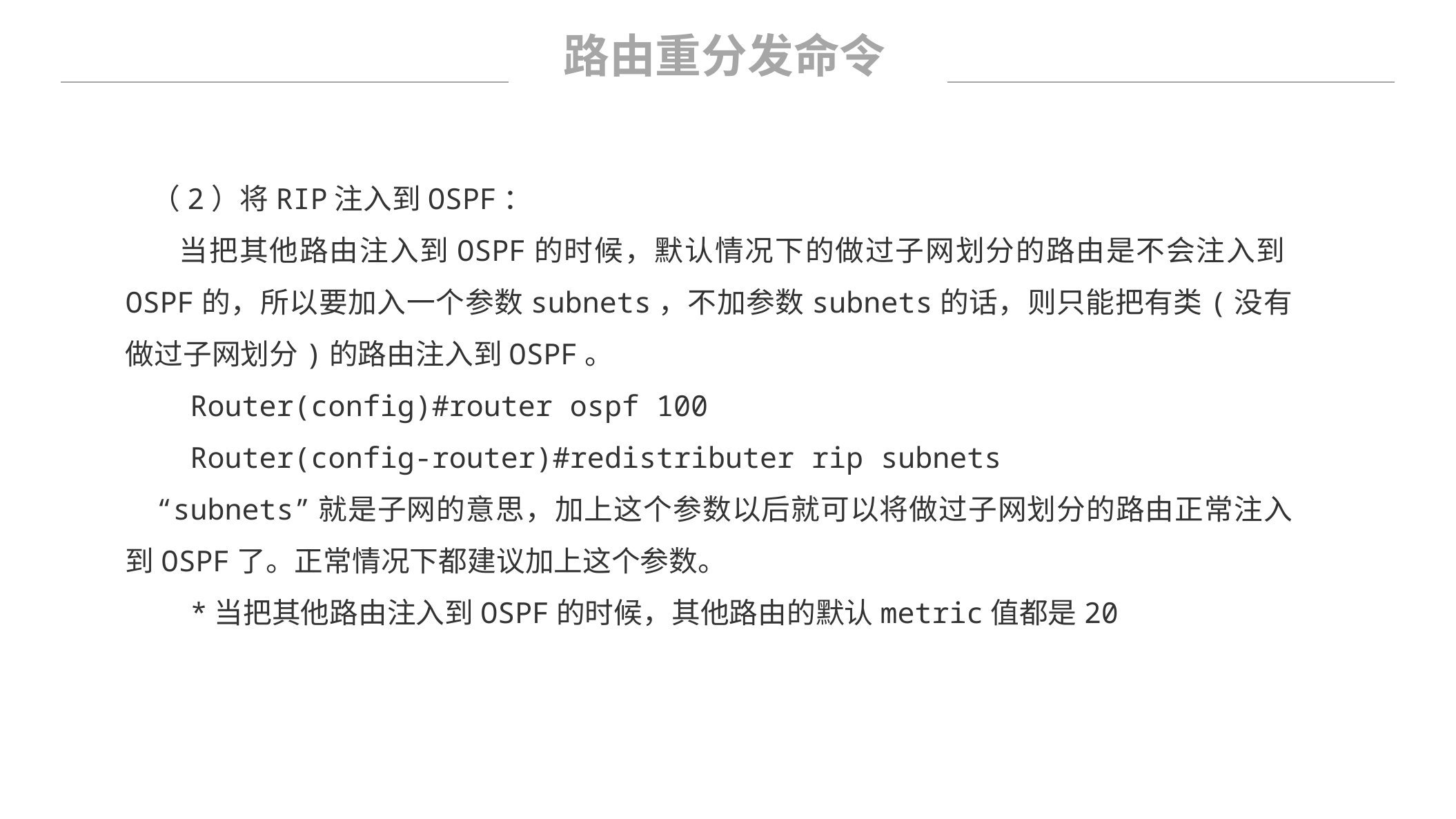

路由重分发命令
   （2）将RIP注入到OSPF：
  当把其他路由注入到OSPF的时候，默认情况下的做过子网划分的路由是不会注入到OSPF的，所以要加入一个参数subnets，不加参数subnets的话，则只能把有类(没有做过子网划分)的路由注入到OSPF。
  Router(config)#router ospf 100
  Router(config-router)#redistributer rip subnets
“subnets”就是子网的意思，加上这个参数以后就可以将做过子网划分的路由正常注入到OSPF了。正常情况下都建议加上这个参数。
  *当把其他路由注入到OSPF的时候，其他路由的默认metric值都是20